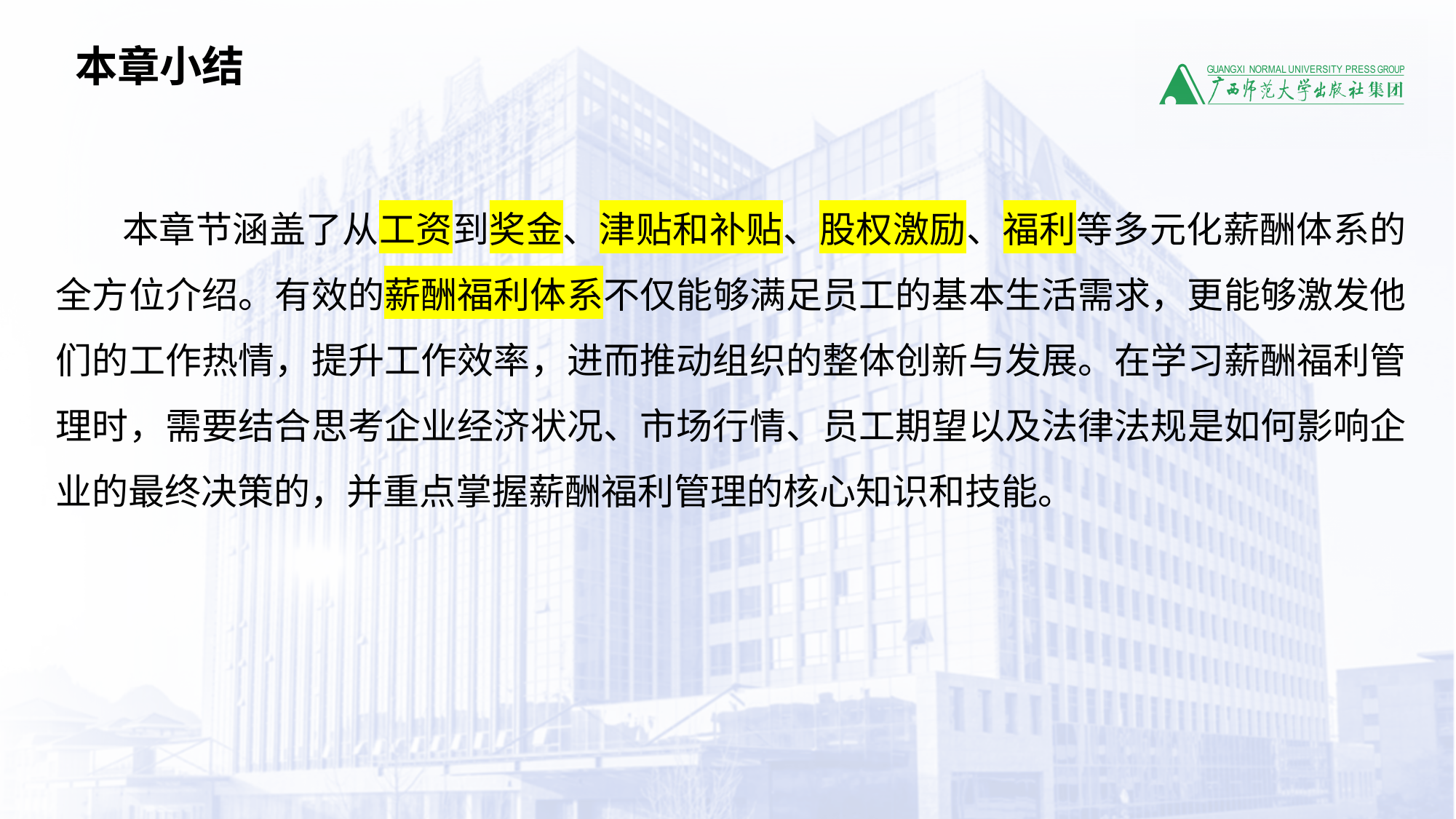

本章小结
本章节涵盖了从工资到奖金、津贴和补贴、股权激励、福利等多元化薪酬体系的全方位介绍。有效的薪酬福利体系不仅能够满足员工的基本生活需求，更能够激发他们的工作热情，提升工作效率，进而推动组织的整体创新与发展。在学习薪酬福利管理时，需要结合思考企业经济状况、市场行情、员工期望以及法律法规是如何影响企业的最终决策的，并重点掌握薪酬福利管理的核心知识和技能。